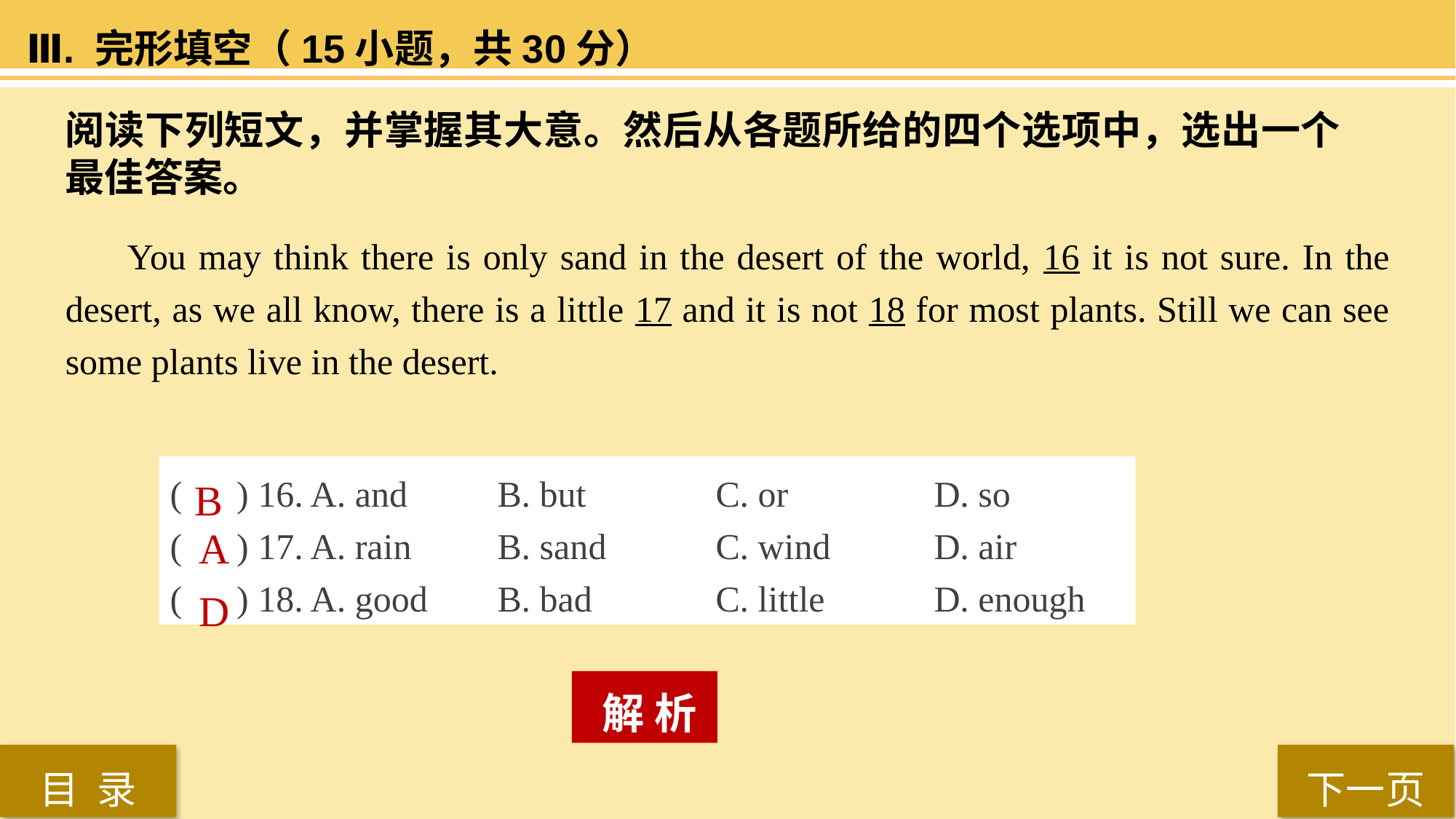

Ⅲ. 完形填空（15小题，共30分）
阅读下列短文，并掌握其大意。然后从各题所给的四个选项中，选出一个最佳答案。
     You may think there is only sand in the desert of the world, 16 it is not sure. In the desert, as we all know, there is a little 17 and it is not 18 for most plants. Still we can see some plants live in the desert.
(      ) 16. A. and 	B. but 		C. or 		D. so
(      ) 17. A. rain 	B. sand 	C. wind 	D. air
(      ) 18. A. good 	B. bad 		C. little 	D. enough
B
A
D
 解 析